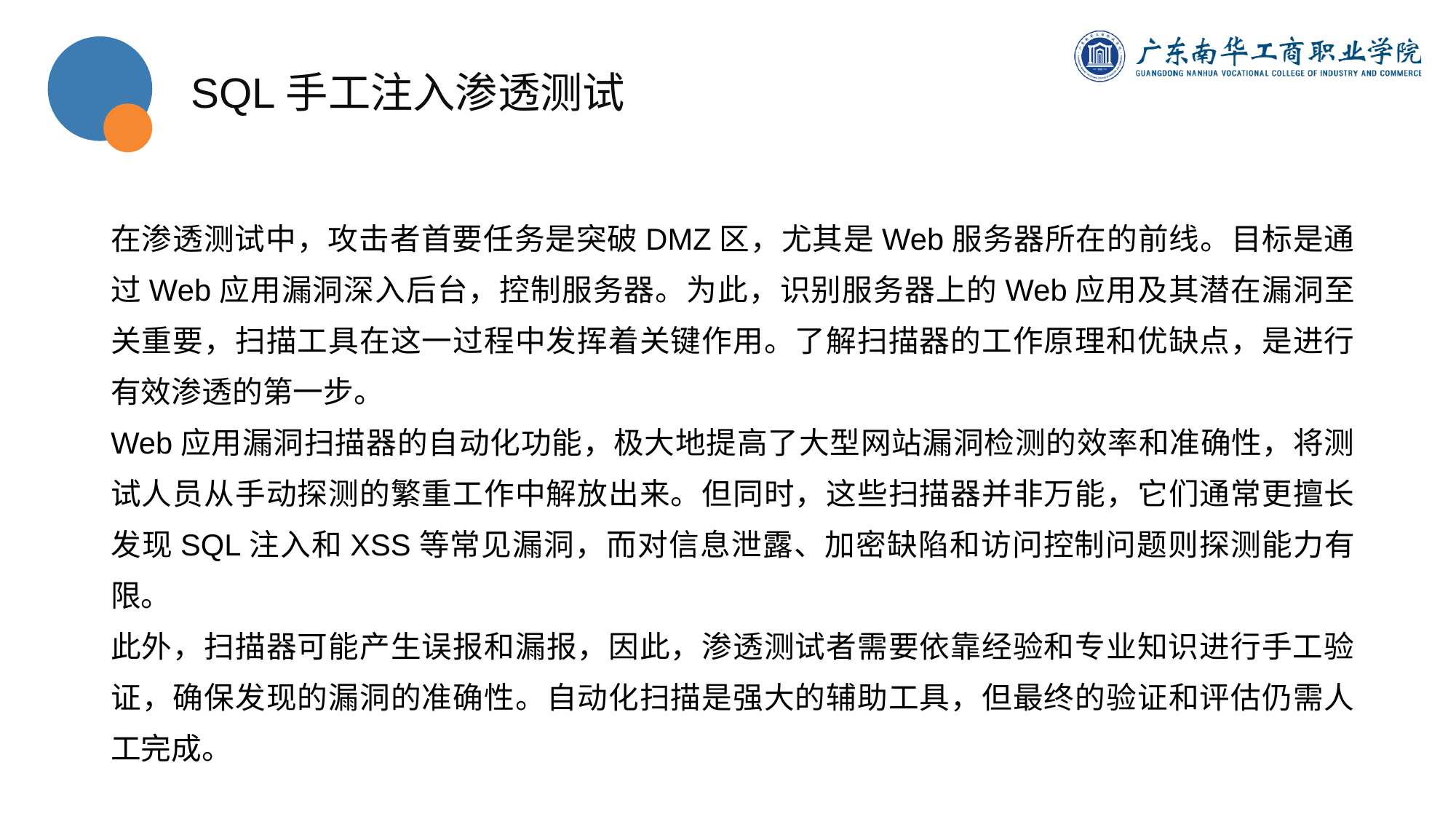

SQL手工注入渗透测试

在渗透测试中，攻击者首要任务是突破DMZ区，尤其是Web服务器所在的前线。目标是通过Web应用漏洞深入后台，控制服务器。为此，识别服务器上的Web应用及其潜在漏洞至关重要，扫描工具在这一过程中发挥着关键作用。了解扫描器的工作原理和优缺点，是进行有效渗透的第一步。
Web应用漏洞扫描器的自动化功能，极大地提高了大型网站漏洞检测的效率和准确性，将测试人员从手动探测的繁重工作中解放出来。但同时，这些扫描器并非万能，它们通常更擅长发现SQL注入和XSS等常见漏洞，而对信息泄露、加密缺陷和访问控制问题则探测能力有限。
此外，扫描器可能产生误报和漏报，因此，渗透测试者需要依靠经验和专业知识进行手工验证，确保发现的漏洞的准确性。自动化扫描是强大的辅助工具，但最终的验证和评估仍需人工完成。